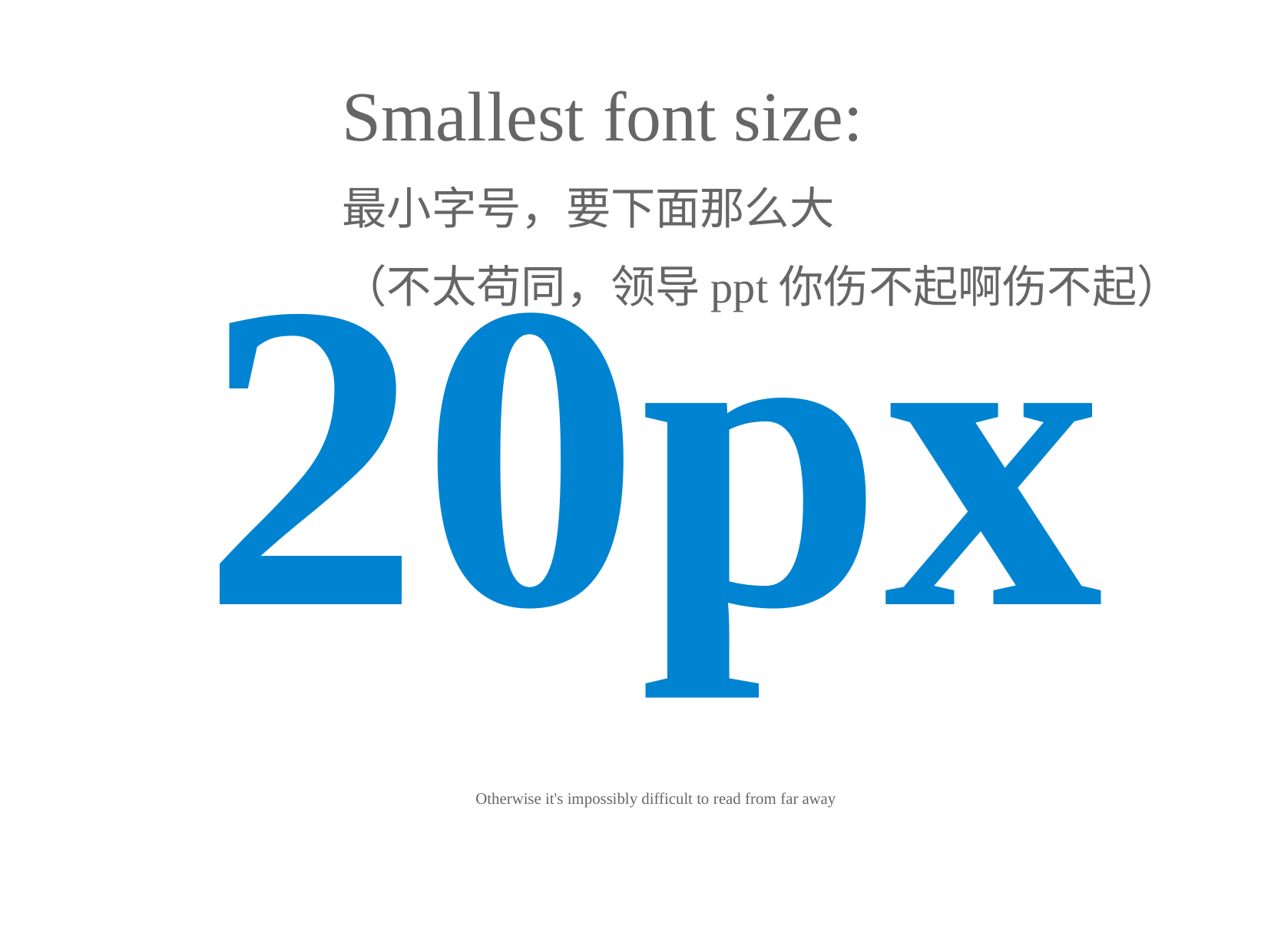

Smallest font size:
最小字号，要下面那么大
（不太苟同，领导ppt你伤不起啊伤不起）
20px
Otherwise it's impossibly difficult to read from far away